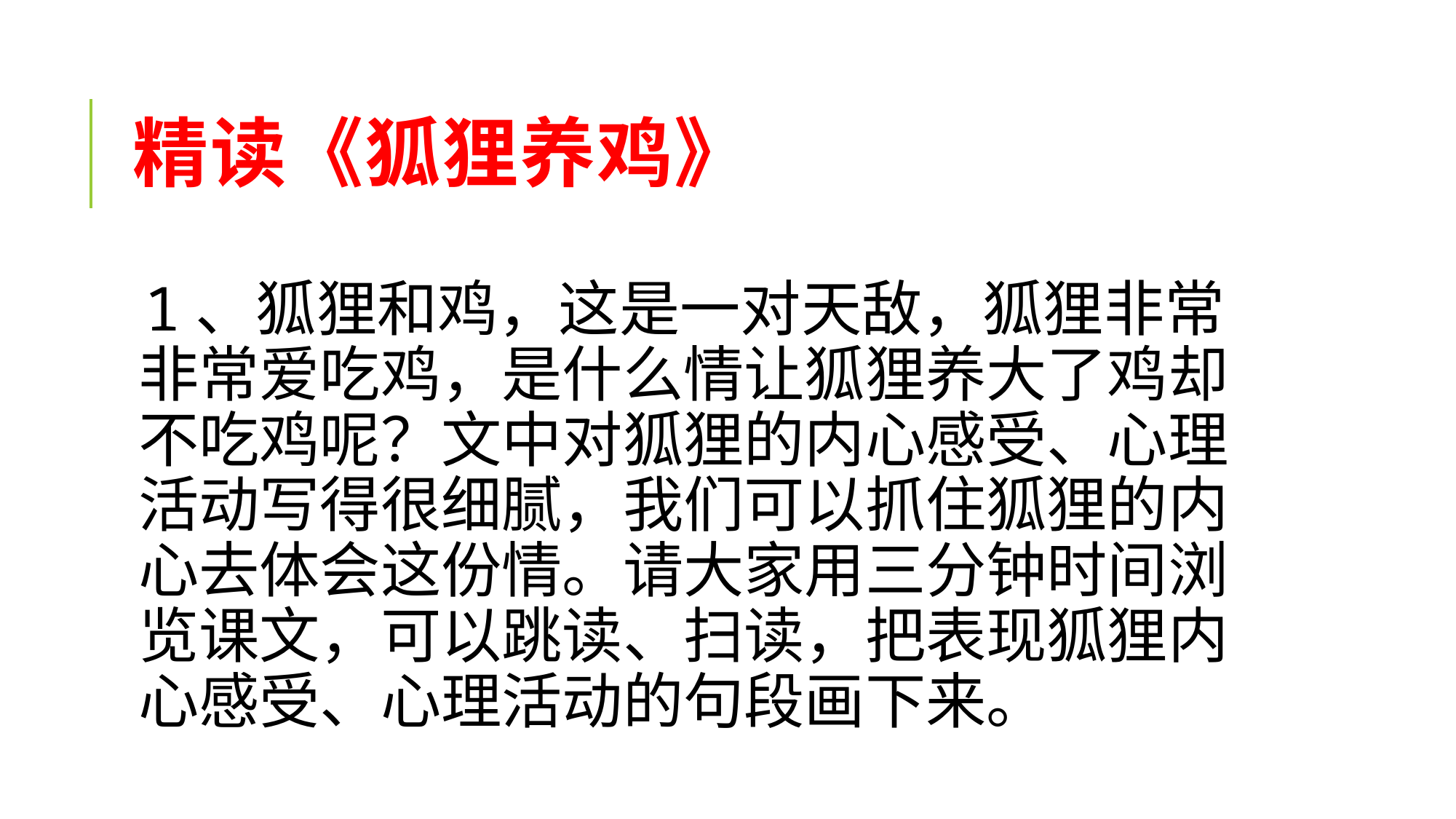

# 精读《狐狸养鸡》
1、狐狸和鸡，这是一对天敌，狐狸非常非常爱吃鸡，是什么情让狐狸养大了鸡却不吃鸡呢？文中对狐狸的内心感受、心理活动写得很细腻，我们可以抓住狐狸的内心去体会这份情。请大家用三分钟时间浏览课文，可以跳读、扫读，把表现狐狸内心感受、心理活动的句段画下来。